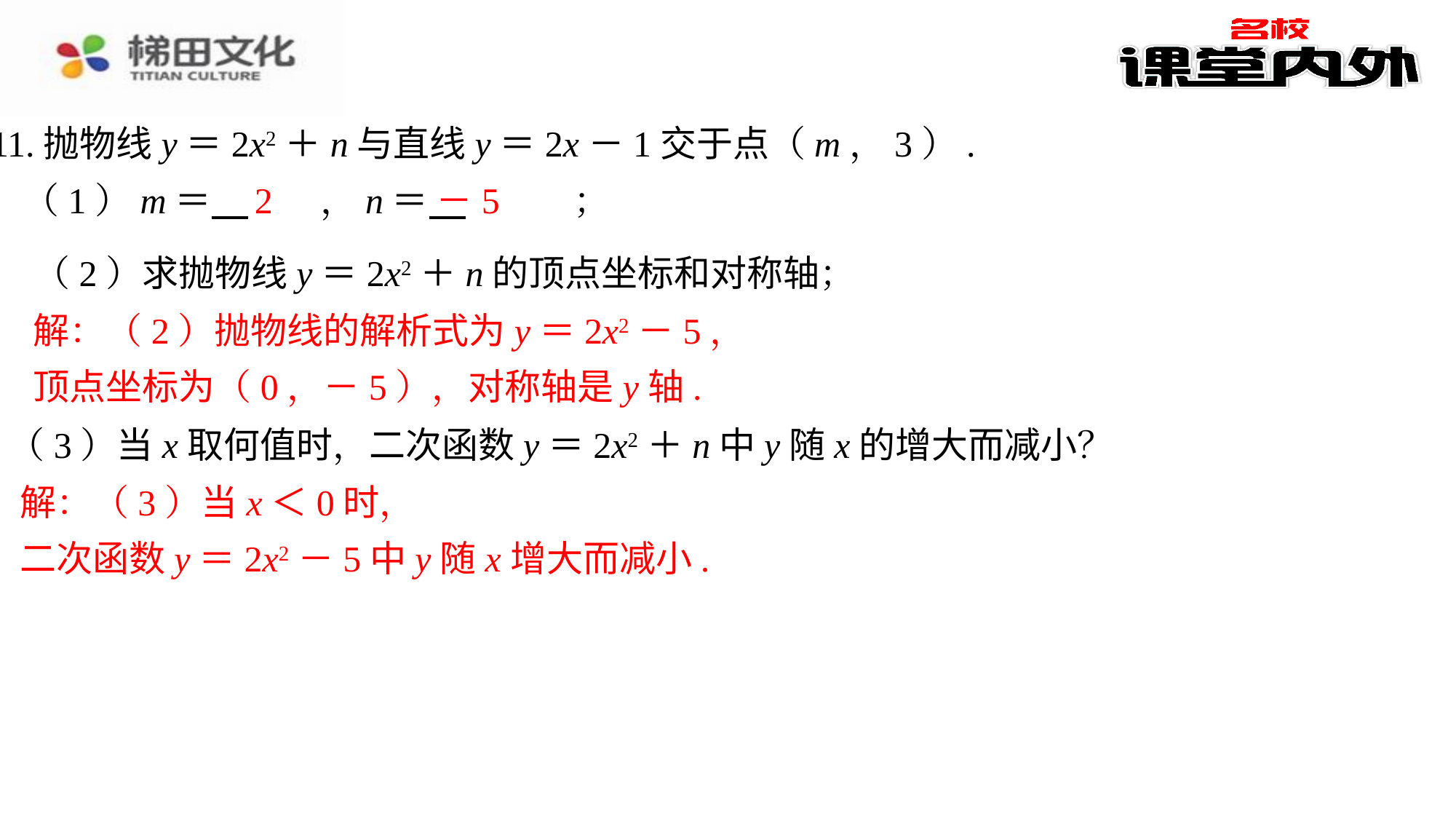

11.抛物线y＝2x2＋n与直线y＝2x－1交于点（m，3）.
2
－5
（1）m＝ 　2　⁠，n＝ 　－5　⁠；
（2）求抛物线y＝2x2＋n的顶点坐标和对称轴；
解：（2）抛物线的解析式为y＝2x2－5，
顶点坐标为（0，－5），对称轴是y轴.
（3）当x取何值时，二次函数y＝2x2＋n中y随x的增大而减小？
解：（3）当x＜0时，
二次函数y＝2x2－5中y随x增大而减小.